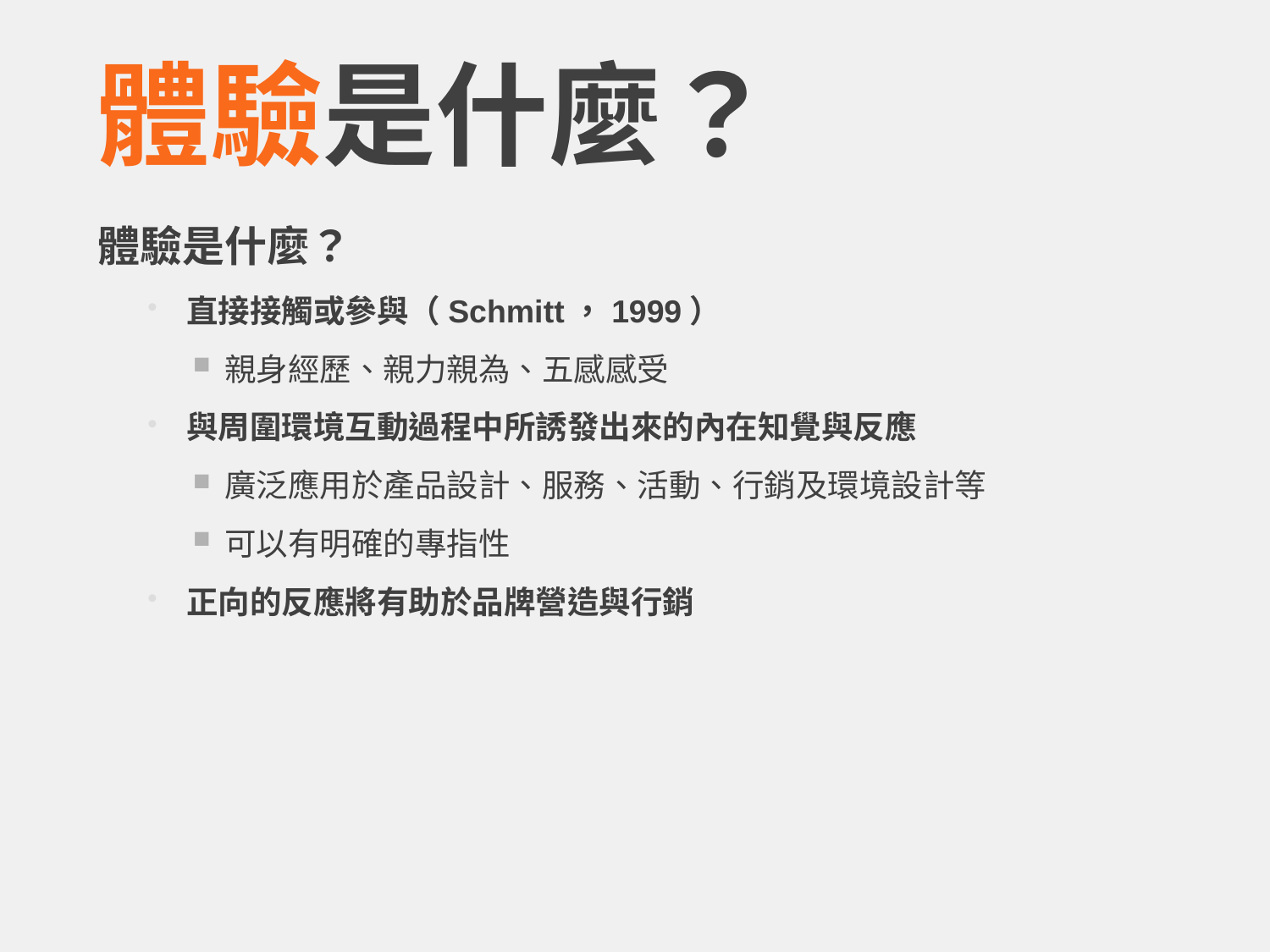

# 體驗是什麼？
體驗是什麼？
直接接觸或參與（Schmitt，1999）
親身經歷、親力親為、五感感受
與周圍環境互動過程中所誘發出來的內在知覺與反應
廣泛應用於產品設計、服務、活動、行銷及環境設計等
可以有明確的專指性
正向的反應將有助於品牌營造與行銷